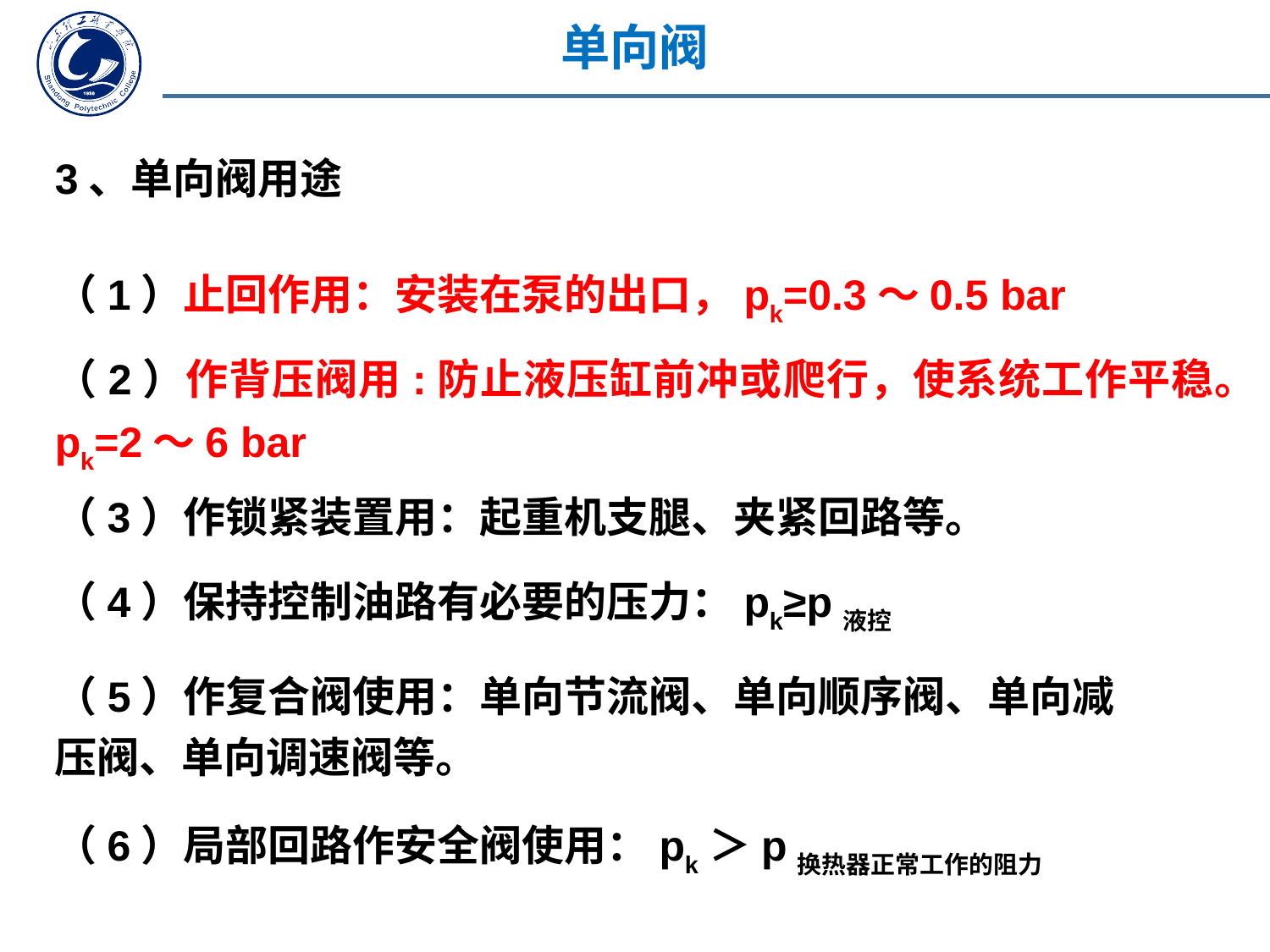

单向阀
3、单向阀用途
（1）止回作用：安装在泵的出口，pk=0.3～0.5 bar

（2）作背压阀用:防止液压缸前冲或爬行，使系统工作平稳。pk=2～6 bar
（3）作锁紧装置用：起重机支腿、夹紧回路等。
（4）保持控制油路有必要的压力：pk≥p液控
（5）作复合阀使用：单向节流阀、单向顺序阀、单向减压阀、单向调速阀等。
（6）局部回路作安全阀使用：pk＞p换热器正常工作的阻力